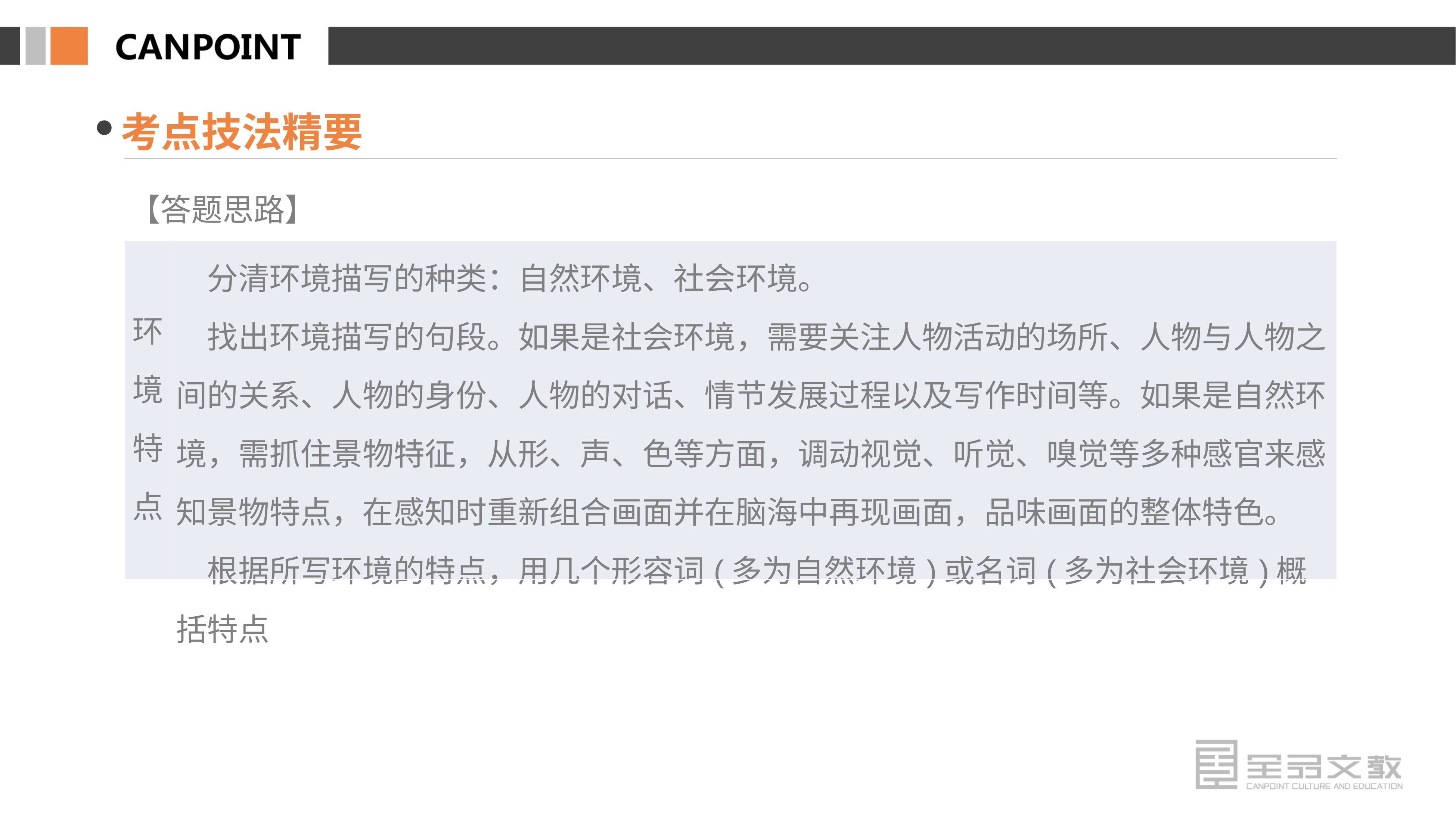

考点技法精要

【答题思路】
| 环境 特点 | 分清环境描写的种类：自然环境、社会环境。 　找出环境描写的句段。如果是社会环境，需要关注人物活动的场所、人物与人物之间的关系、人物的身份、人物的对话、情节发展过程以及写作时间等。如果是自然环境，需抓住景物特征，从形、声、色等方面，调动视觉、听觉、嗅觉等多种感官来感知景物特点，在感知时重新组合画面并在脑海中再现画面，品味画面的整体特色。 　根据所写环境的特点，用几个形容词(多为自然环境)或名词(多为社会环境)概括特点 |
| --- | --- |